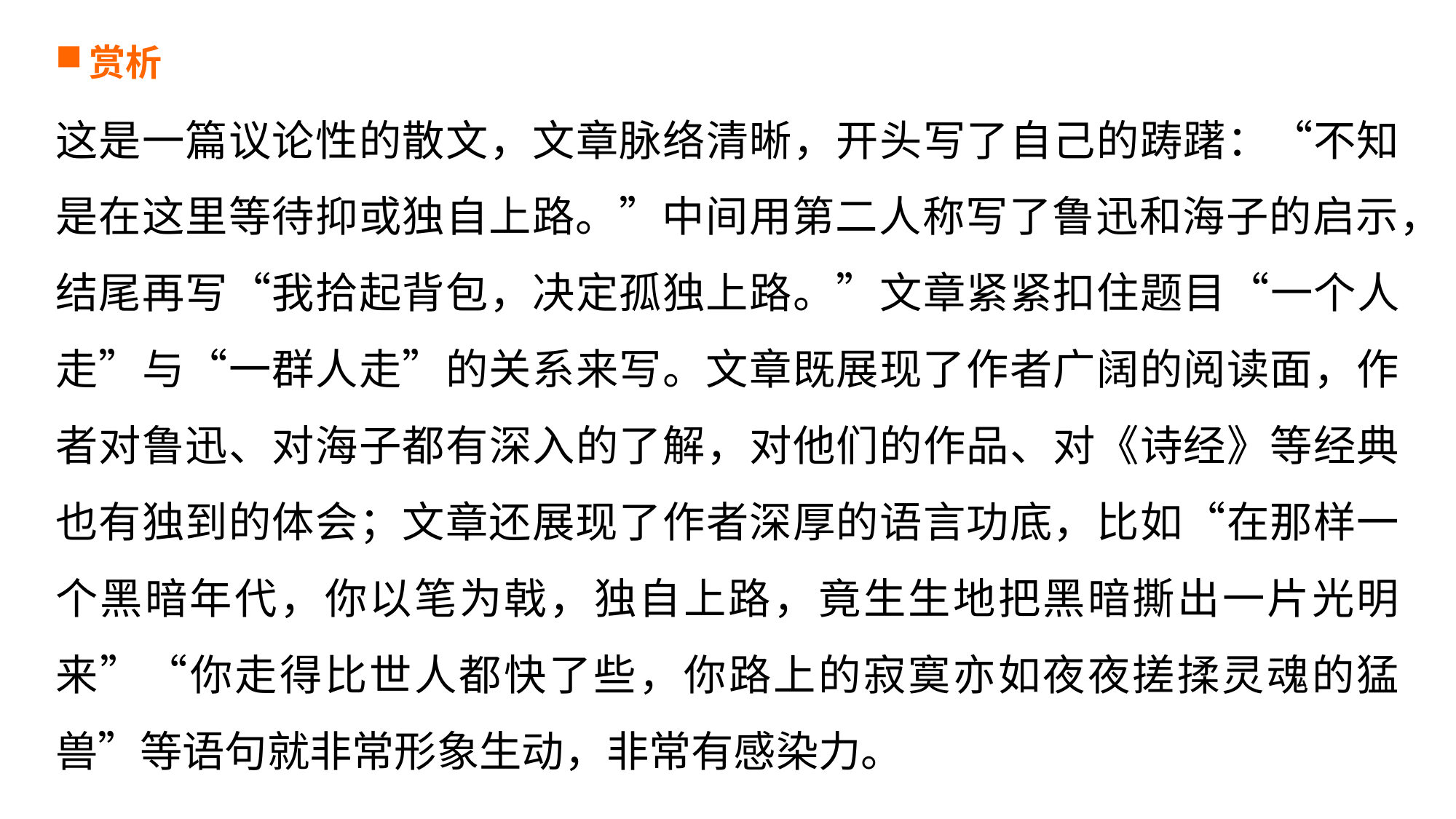

赏析
这是一篇议论性的散文，文章脉络清晰，开头写了自己的踌躇：“不知是在这里等待抑或独自上路。”中间用第二人称写了鲁迅和海子的启示，结尾再写“我拾起背包，决定孤独上路。”文章紧紧扣住题目“一个人走”与“一群人走”的关系来写。文章既展现了作者广阔的阅读面，作者对鲁迅、对海子都有深入的了解，对他们的作品、对《诗经》等经典也有独到的体会；文章还展现了作者深厚的语言功底，比如“在那样一个黑暗年代，你以笔为戟，独自上路，竟生生地把黑暗撕出一片光明来”“你走得比世人都快了些，你路上的寂寞亦如夜夜搓揉灵魂的猛兽”等语句就非常形象生动，非常有感染力。